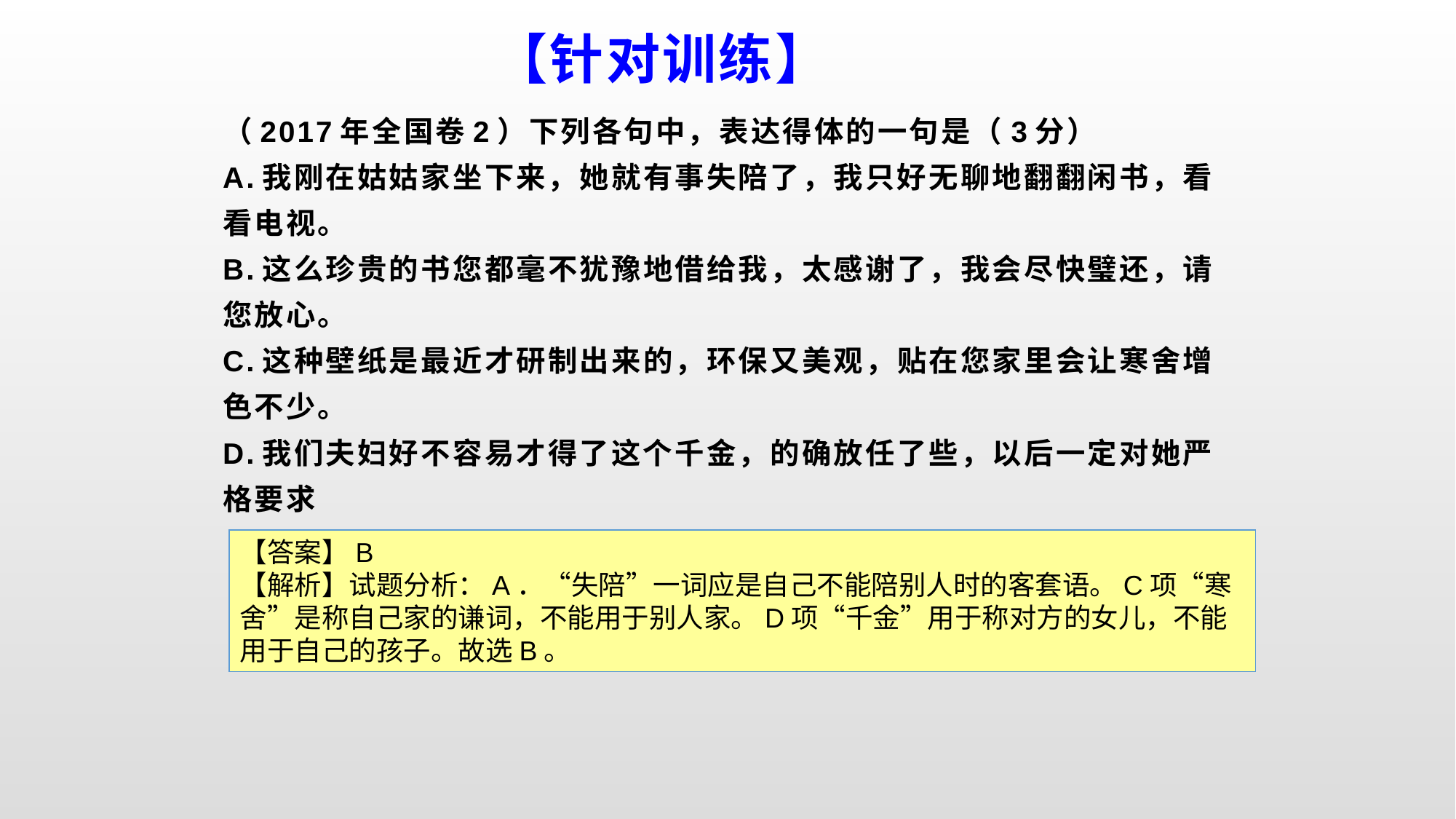

【针对训练】
（2017年全国卷2）下列各句中，表达得体的一句是（3分）
A.我刚在姑姑家坐下来，她就有事失陪了，我只好无聊地翻翻闲书，看看电视。
B.这么珍贵的书您都毫不犹豫地借给我，太感谢了，我会尽快璧还，请您放心。
C.这种壁纸是最近才研制出来的，环保又美观，贴在您家里会让寒舍增色不少。
D.我们夫妇好不容易才得了这个千金，的确放任了些，以后一定对她严格要求
【答案】B
【解析】试题分析：A．“失陪”一词应是自己不能陪别人时的客套语。C项“寒舍”是称自己家的谦词，不能用于别人家。D项“千金”用于称对方的女儿，不能用于自己的孩子。故选B。